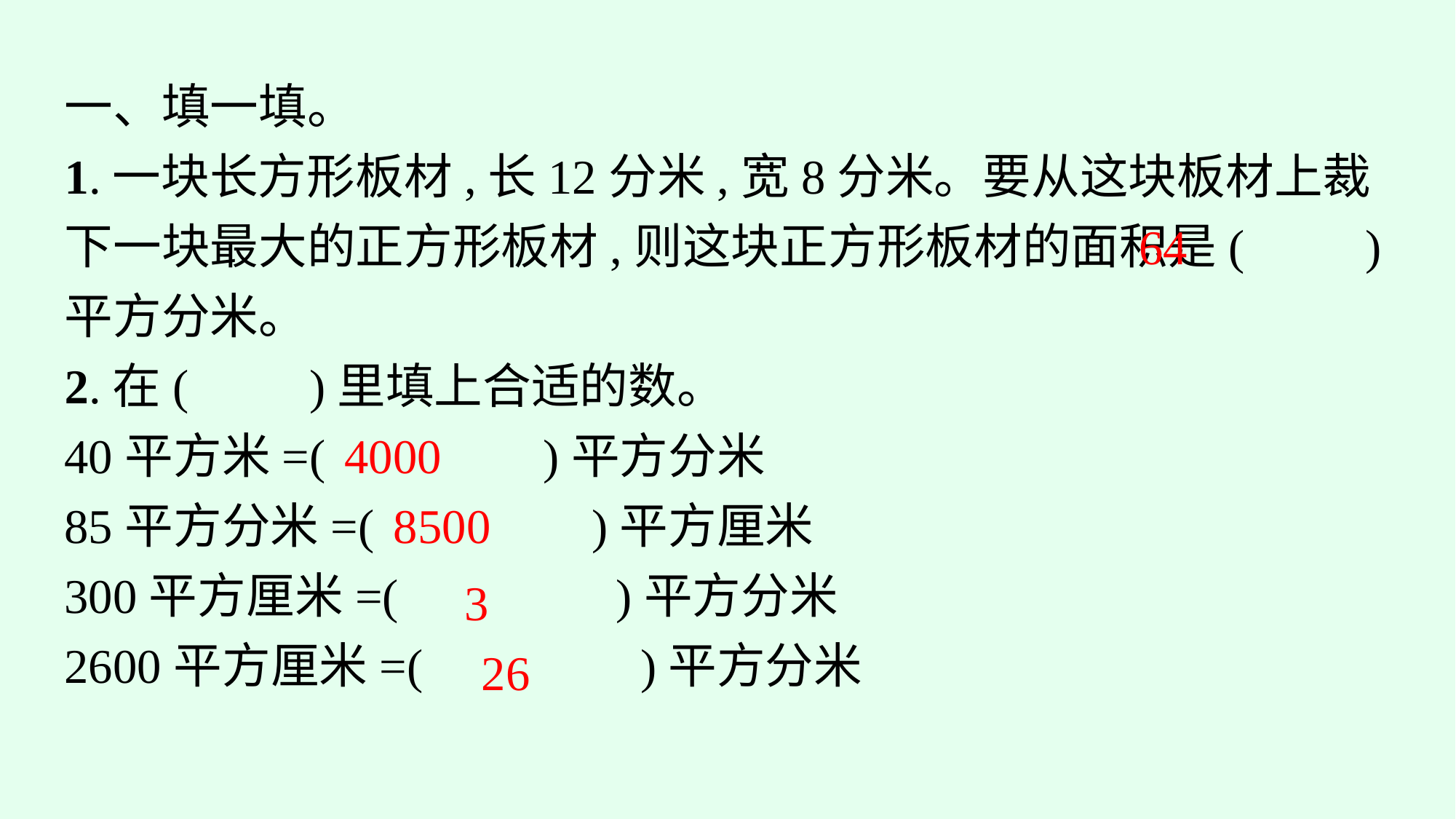

一、填一填。
1.一块长方形板材,长12分米,宽8分米。要从这块板材上裁下一块最大的正方形板材,则这块正方形板材的面积是(　　)平方分米。
2.在(　　)里填上合适的数。
40平方米=(　　　　)平方分米
85平方分米=(　　　　)平方厘米
300平方厘米=(　　　　)平方分米
2600平方厘米=(　　　　)平方分米
64
4000
8500
3
26